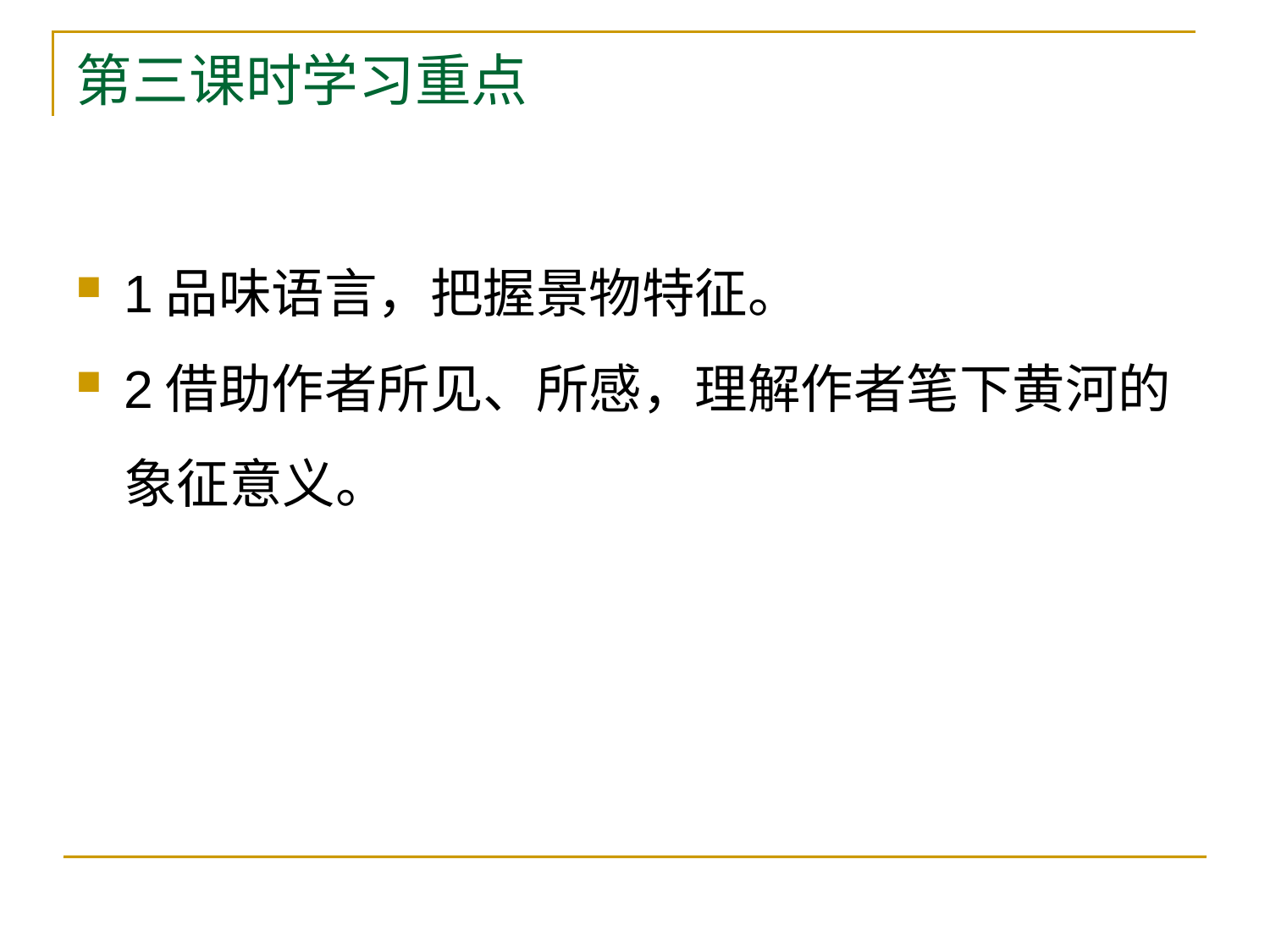

# 第三课时学习重点
1品味语言，把握景物特征。
2借助作者所见、所感，理解作者笔下黄河的象征意义。